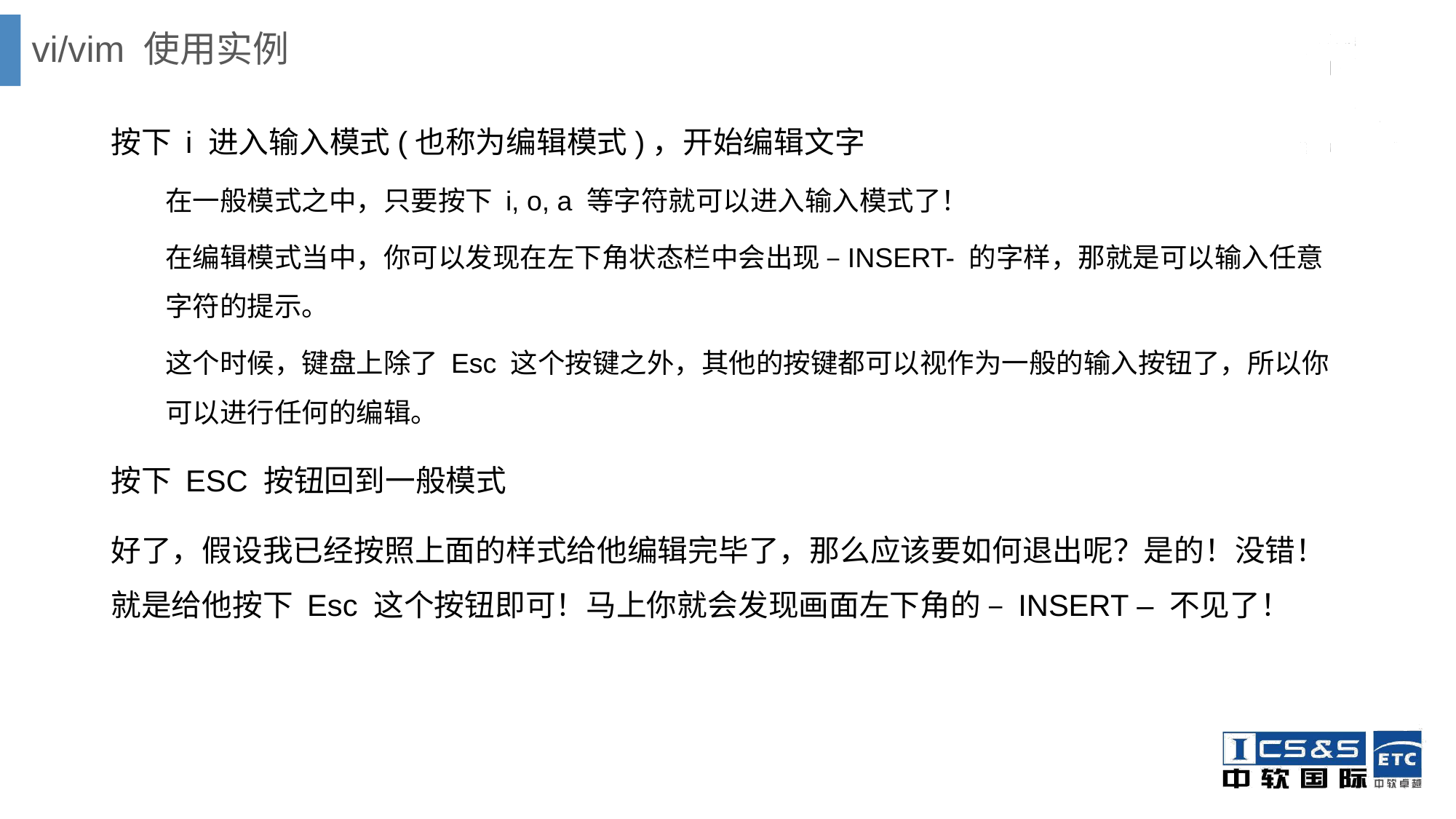

# vi/vim 使用实例
按下 i 进入输入模式(也称为编辑模式)，开始编辑文字
在一般模式之中，只要按下 i, o, a 等字符就可以进入输入模式了！
在编辑模式当中，你可以发现在左下角状态栏中会出现 –INSERT- 的字样，那就是可以输入任意字符的提示。
这个时候，键盘上除了 Esc 这个按键之外，其他的按键都可以视作为一般的输入按钮了，所以你可以进行任何的编辑。
按下 ESC 按钮回到一般模式
好了，假设我已经按照上面的样式给他编辑完毕了，那么应该要如何退出呢？是的！没错！就是给他按下 Esc 这个按钮即可！马上你就会发现画面左下角的 – INSERT – 不见了！